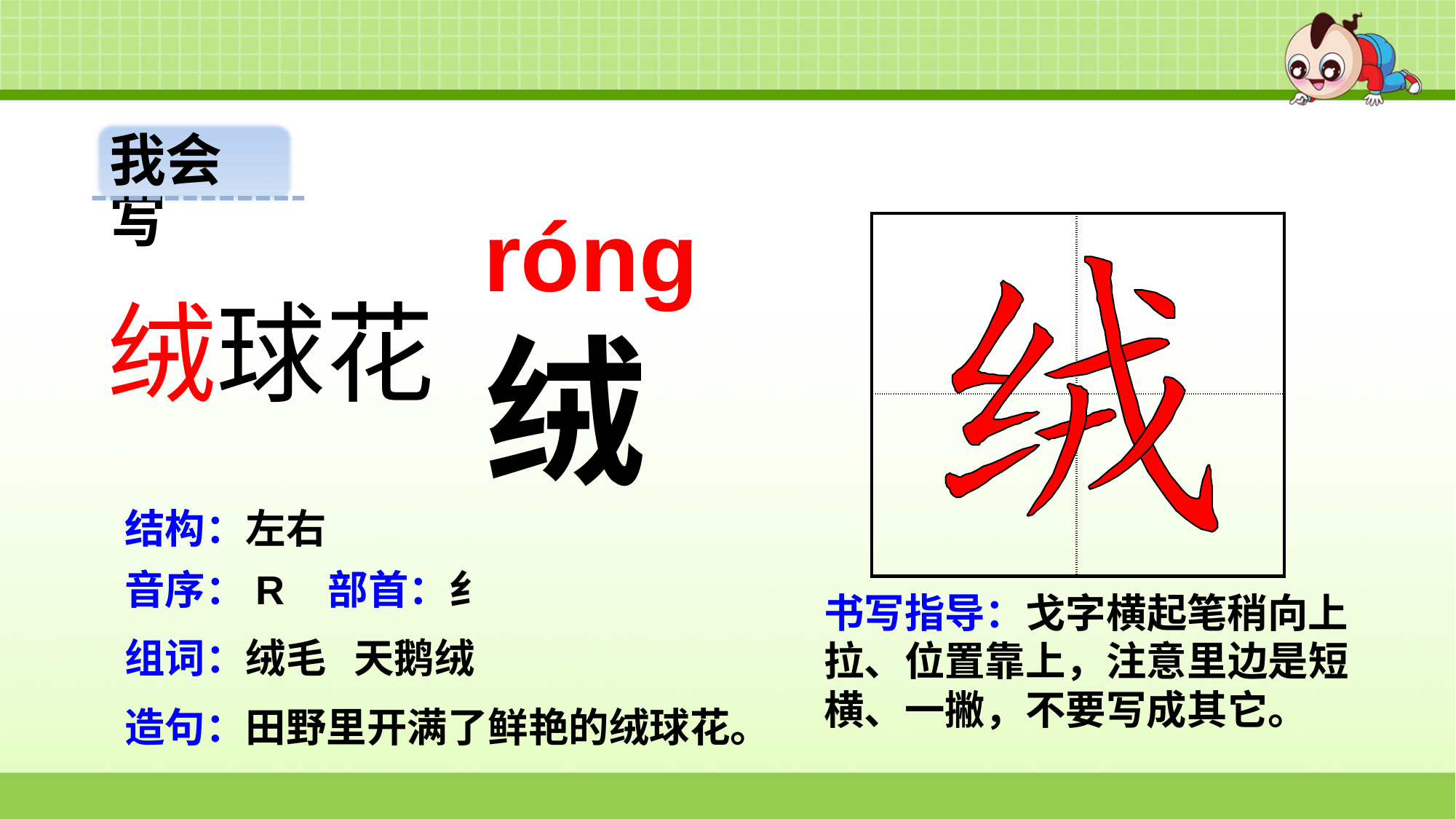

我会写

róng
|  |  |
| --- | --- |
|  |  |

绒球花

绒

结构：左右
音序：R   部首：纟
书写指导：戈字横起笔稍向上拉、位置靠上，注意里边是短横、一撇，不要写成其它。
组词：绒毛   天鹅绒
造句：田野里开满了鲜艳的绒球花。